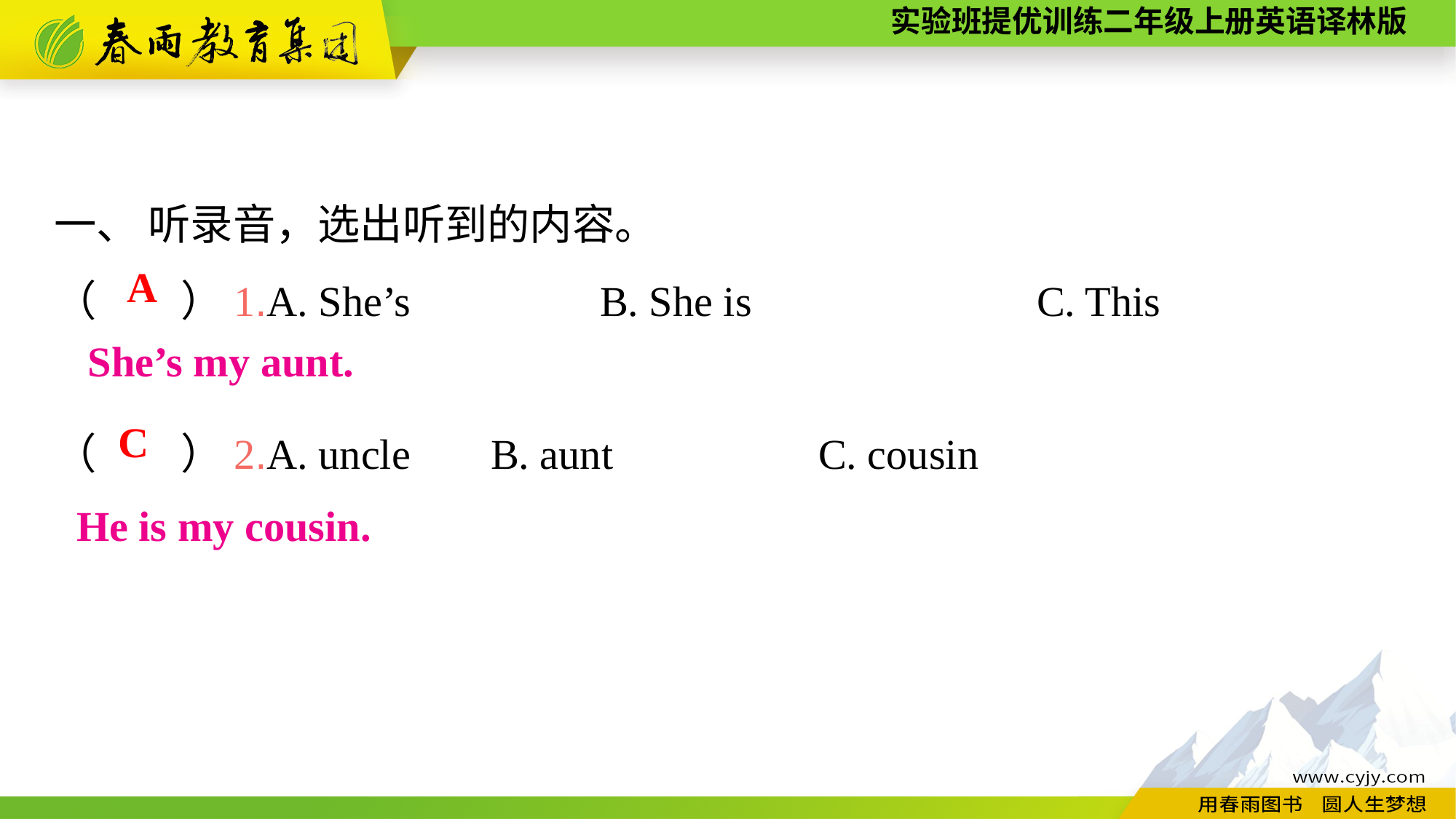

一、 听录音，选出听到的内容。
（　　）1.A. She’s　　   	B. She is　　　　	C. This

（　　）2.A. uncle	B. aunt		C. cousin
A
She’s my aunt.
C
He is my cousin.